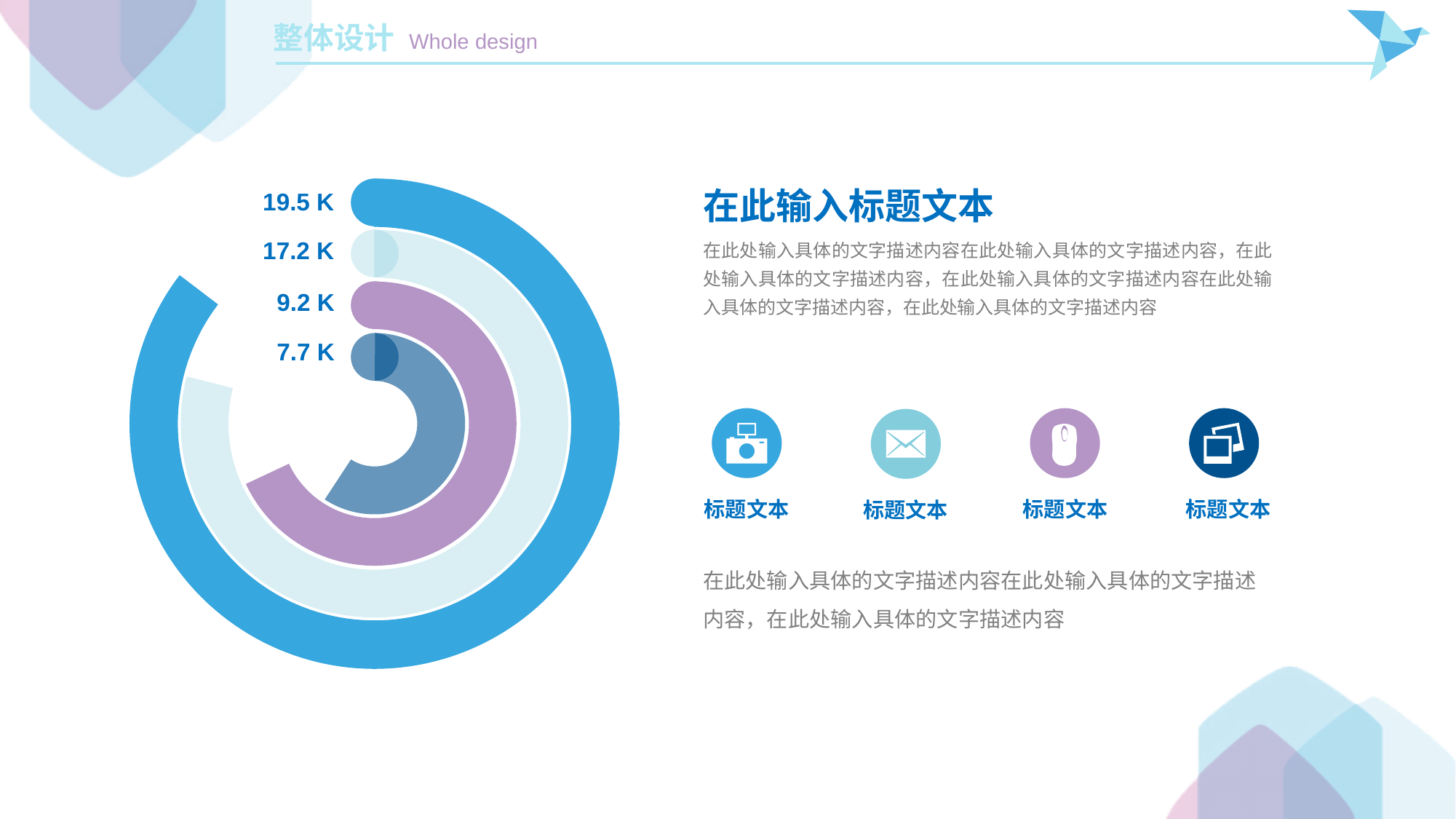

19.5 K
在此输入标题文本
在此处输入具体的文字描述内容在此处输入具体的文字描述内容，在此处输入具体的文字描述内容，在此处输入具体的文字描述内容在此处输入具体的文字描述内容，在此处输入具体的文字描述内容

17.2 K

9.2 K
7.7 K

标题文本
标题文本
标题文本
标题文本
在此处输入具体的文字描述内容在此处输入具体的文字描述内容，在此处输入具体的文字描述内容